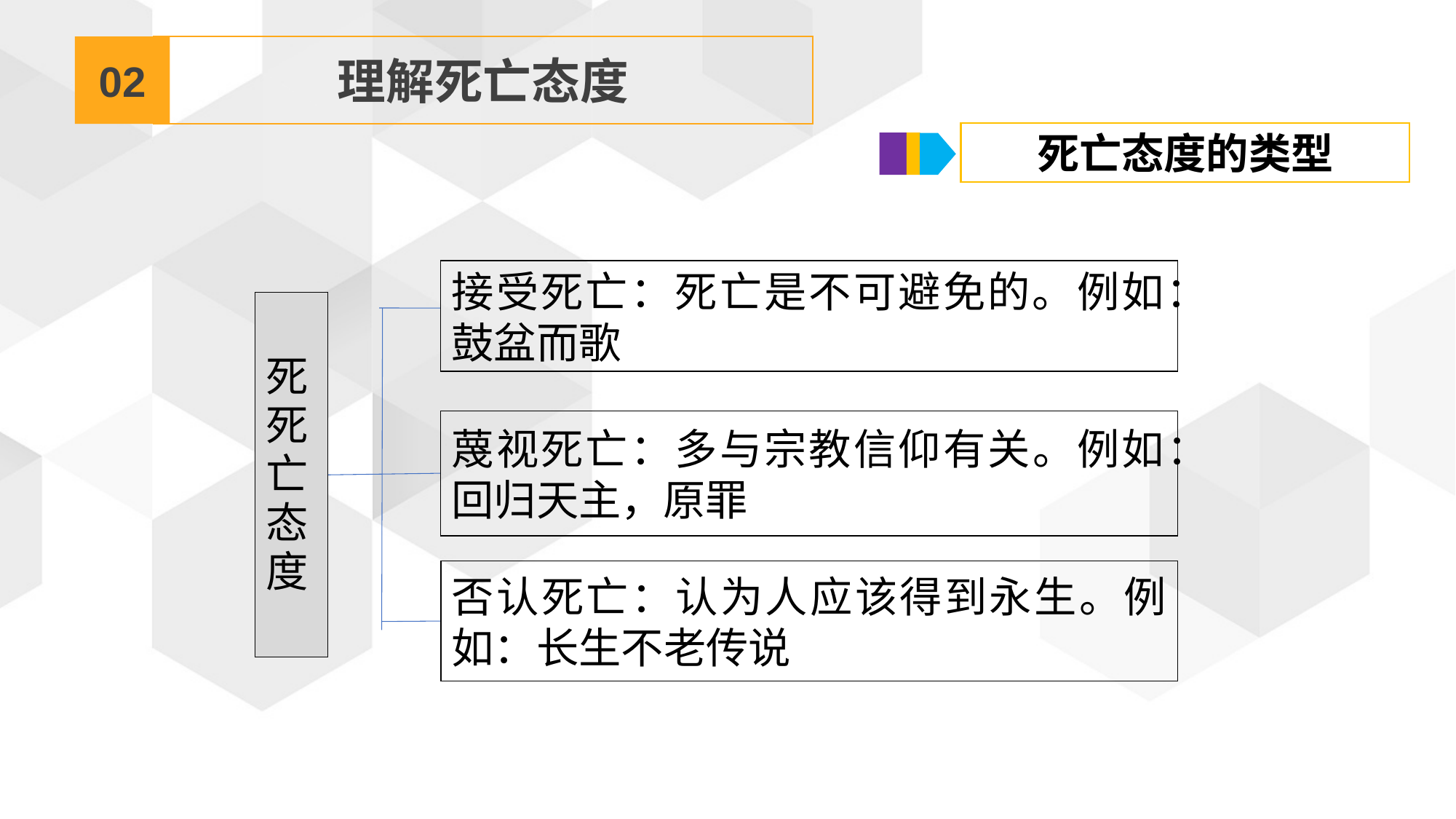

02
理解死亡态度
死亡态度的类型

接受死亡：死亡是不可避免的。例如：鼓盆而歌

死死亡态度

蔑视死亡：多与宗教信仰有关。例如：回归天主，原罪
否认死亡：认为人应该得到永生。例如：长生不老传说